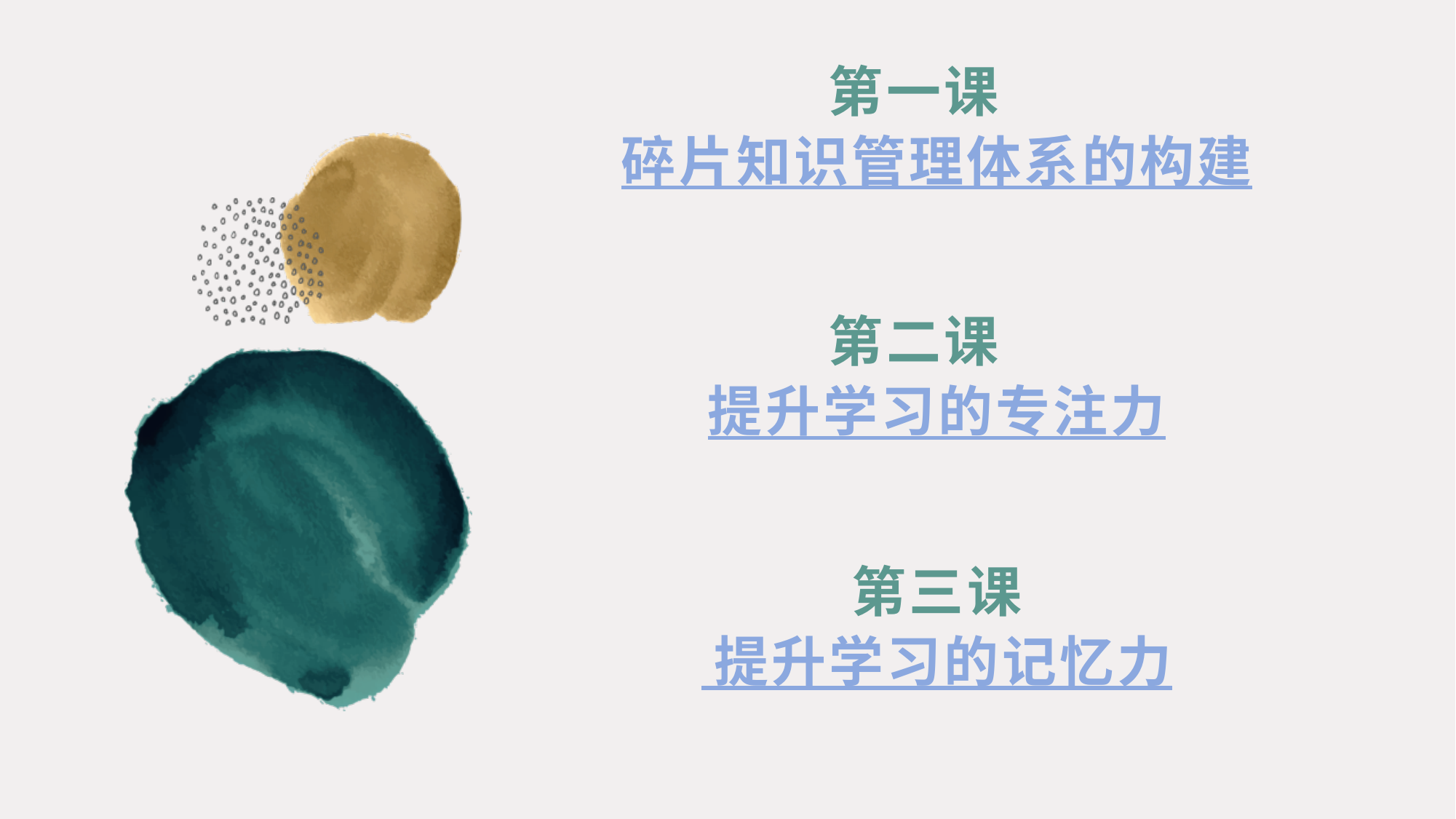

第一课
碎片知识管理体系的构建

第二课
提升学习的专注力

第三课
 提升学习的记忆力